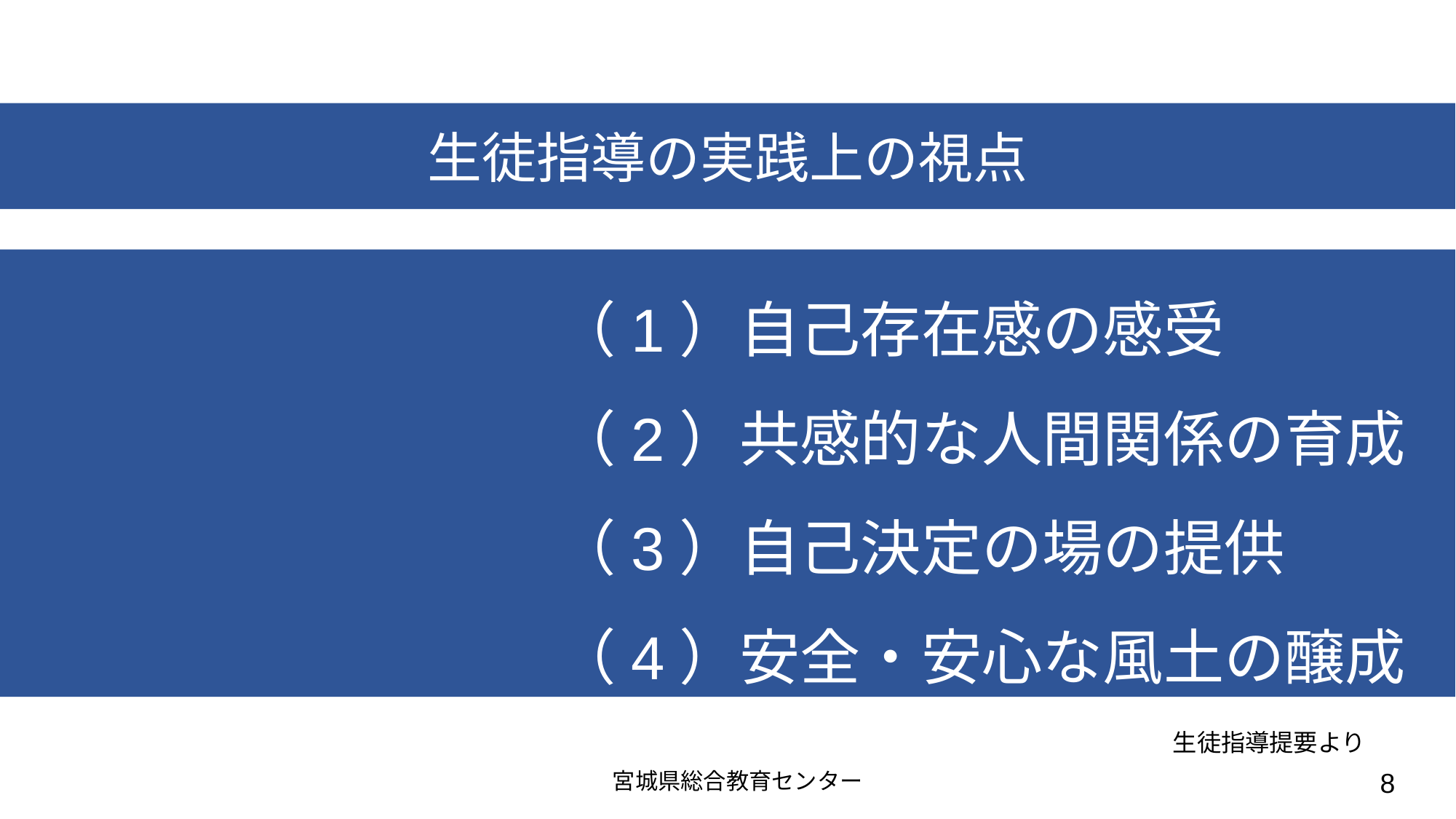

生徒指導の実践上の視点
　　　　　　　　　（1）自己存在感の感受
　　　　　　　　　（2）共感的な人間関係の育成
　　　　　　　　　（3）自己決定の場の提供
　　　　　　　　　（4）安全・安心な風土の醸成
生徒指導提要より